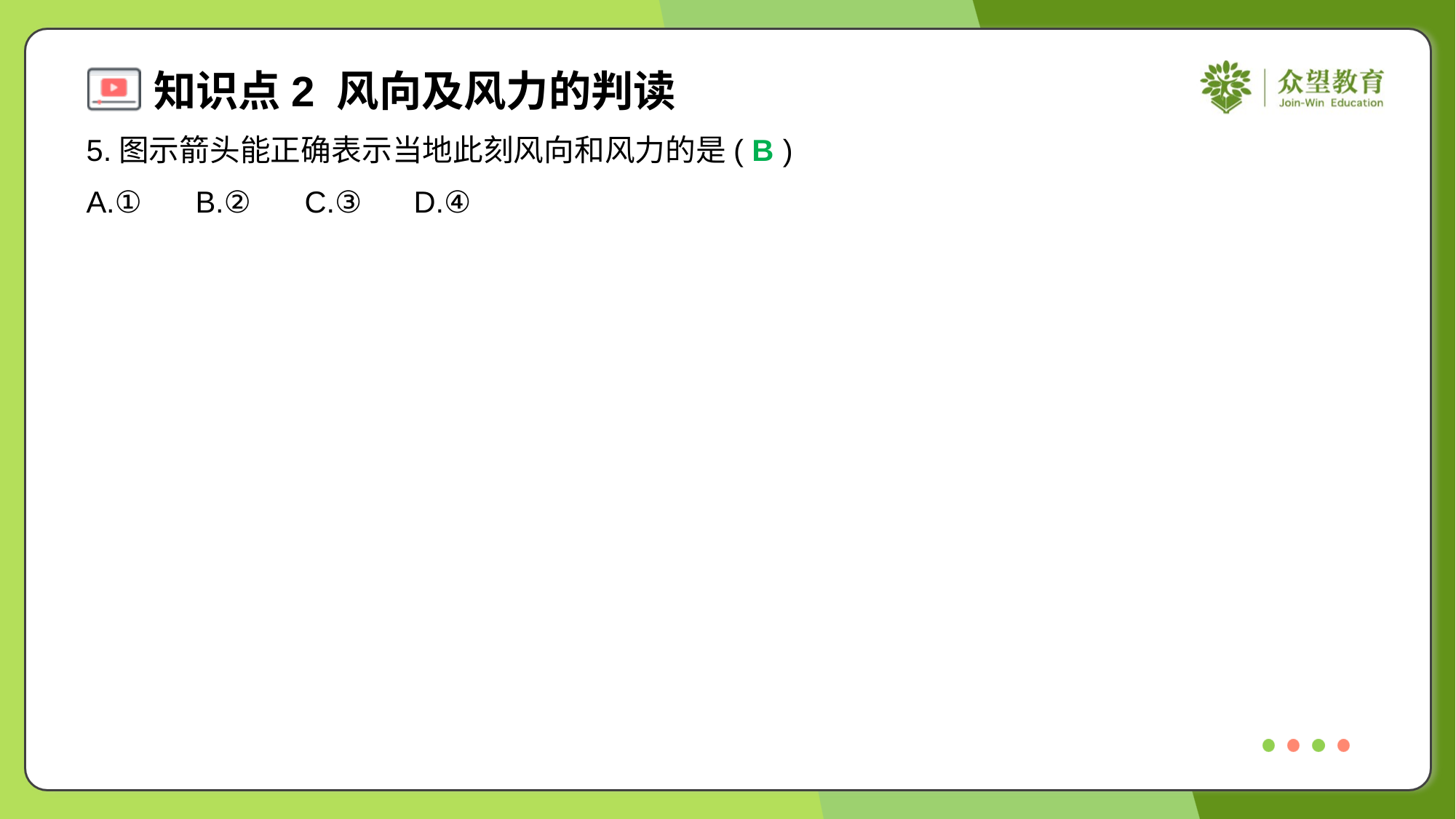

5.图示箭头能正确表示当地此刻风向和风力的是(     )
B
A.①	B.②	C.③	D.④